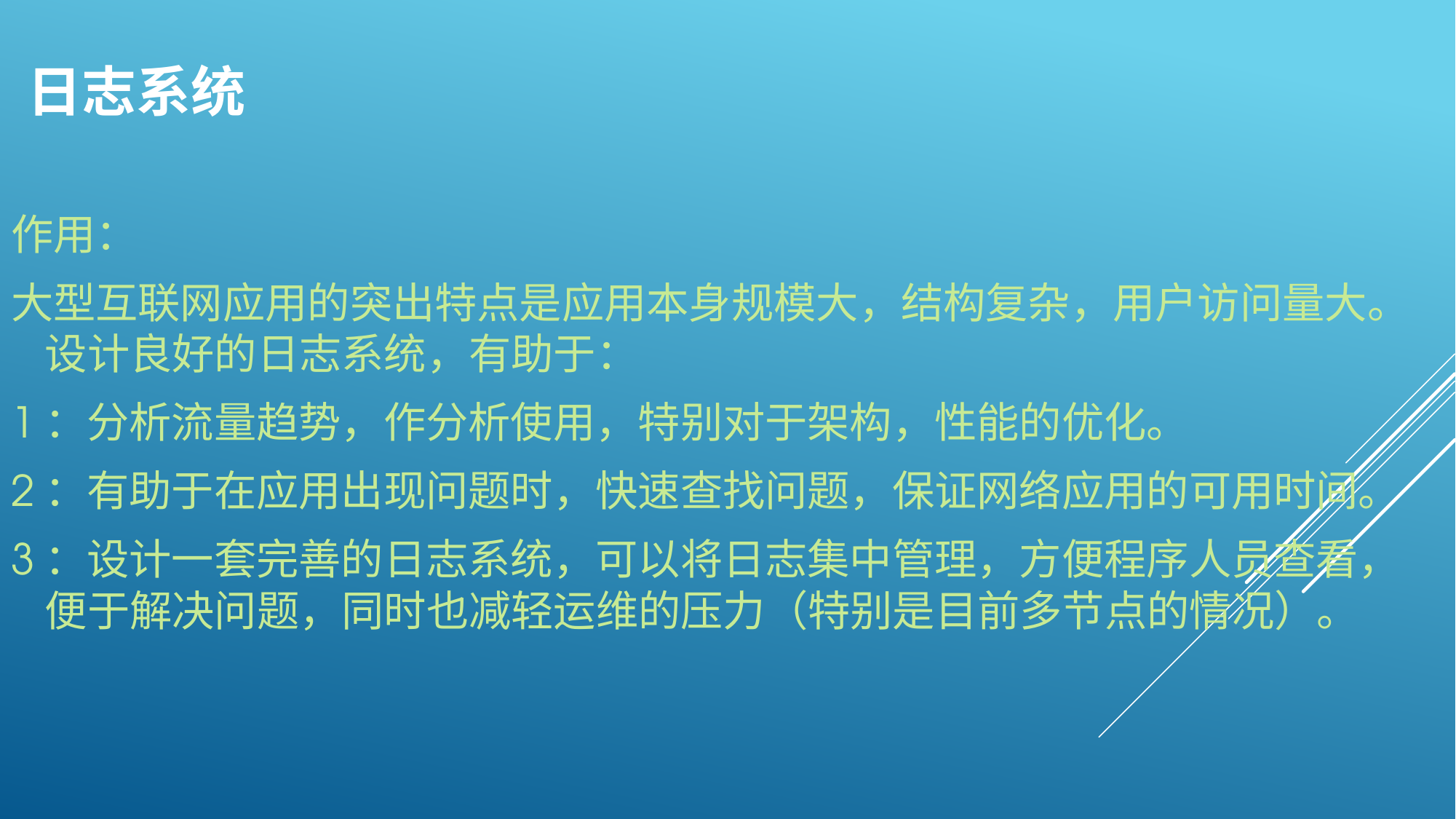

# 日志系统
作用：
大型互联网应用的突出特点是应用本身规模大，结构复杂，用户访问量大。设计良好的日志系统，有助于：
1：分析流量趋势，作分析使用，特别对于架构，性能的优化。
2：有助于在应用出现问题时，快速查找问题，保证网络应用的可用时间。
3：设计一套完善的日志系统，可以将日志集中管理，方便程序人员查看，便于解决问题，同时也减轻运维的压力（特别是目前多节点的情况）。